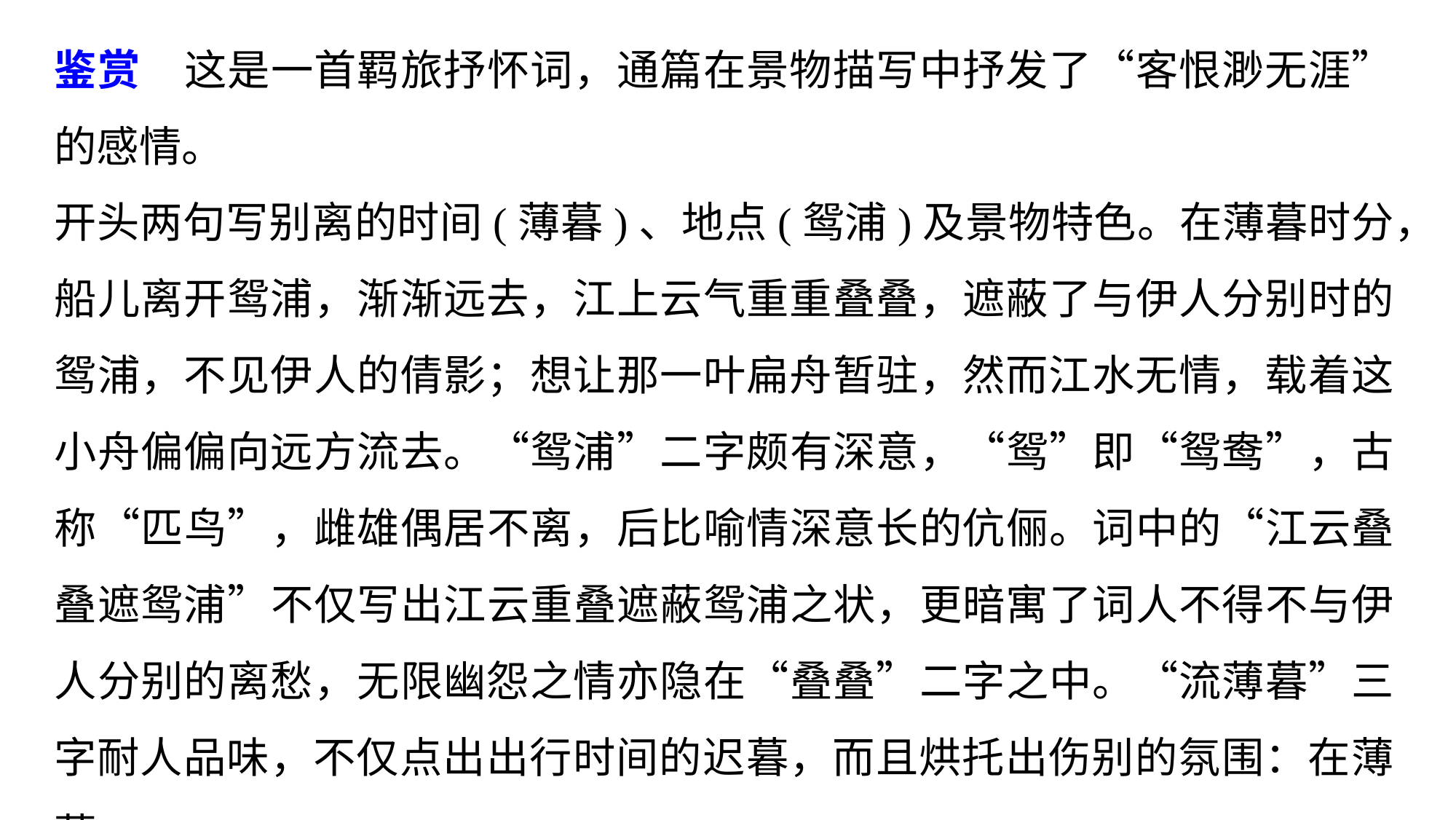

鉴赏　这是一首羁旅抒怀词，通篇在景物描写中抒发了“客恨渺无涯”的感情。
开头两句写别离的时间(薄暮)、地点(鸳浦)及景物特色。在薄暮时分，船儿离开鸳浦，渐渐远去，江上云气重重叠叠，遮蔽了与伊人分别时的鸳浦，不见伊人的倩影；想让那一叶扁舟暂驻，然而江水无情，载着这小舟偏偏向远方流去。“鸳浦”二字颇有深意，“鸳”即“鸳鸯”，古称“匹鸟”，雌雄偶居不离，后比喻情深意长的伉俪。词中的“江云叠叠遮鸳浦”不仅写出江云重叠遮蔽鸳浦之状，更暗寓了词人不得不与伊人分别的离愁，无限幽怨之情亦隐在“叠叠”二字之中。“流薄暮”三字耐人品味，不仅点出出行时间的迟暮，而且烘托出伤别的氛围：在薄暮